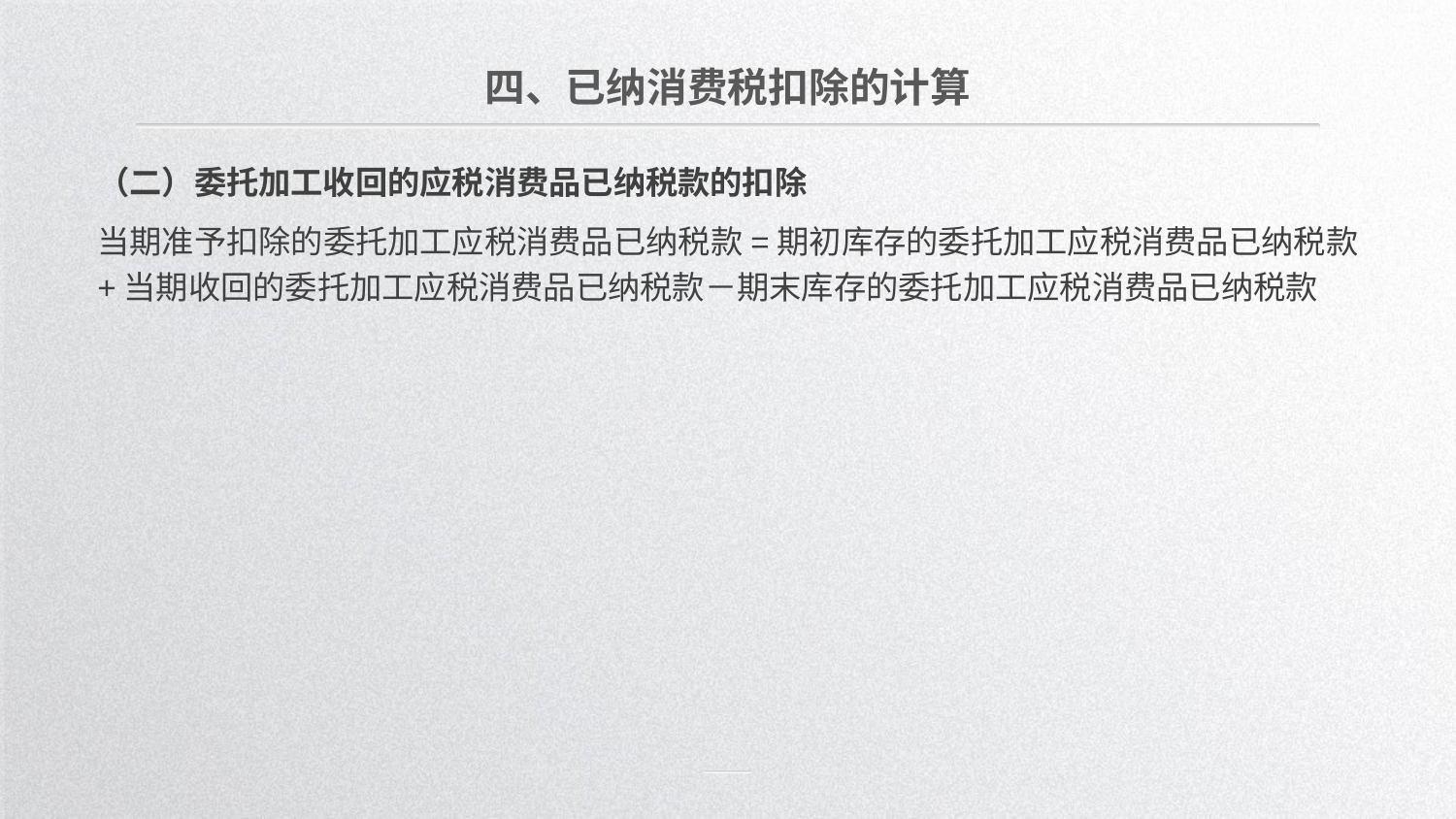

四、已纳消费税扣除的计算
（二）委托加工收回的应税消费品已纳税款的扣除
当期准予扣除的委托加工应税消费品已纳税款=期初库存的委托加工应税消费品已纳税款+当期收回的委托加工应税消费品已纳税款－期末库存的委托加工应税消费品已纳税款